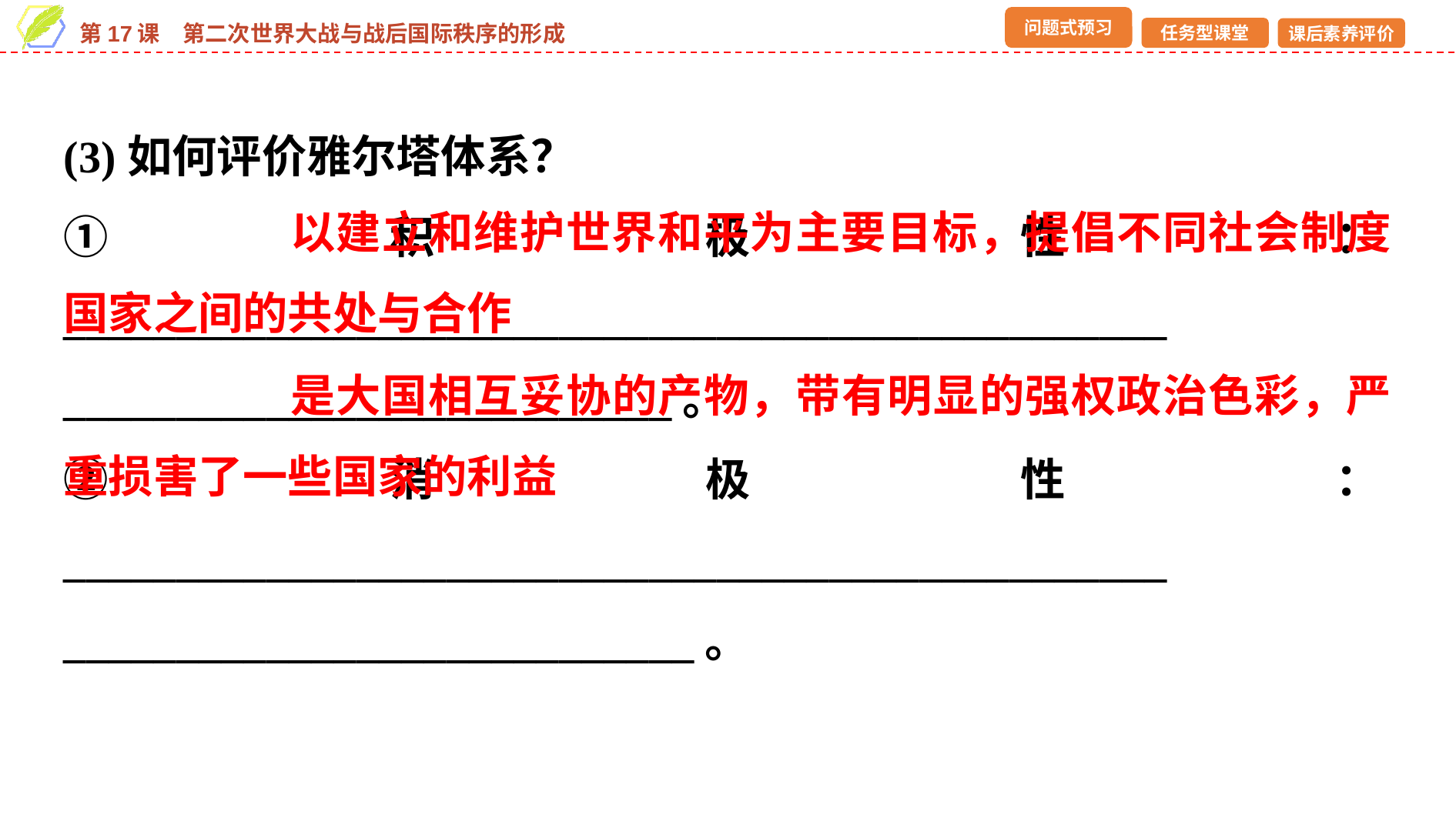

(3)如何评价雅尔塔体系？
①积极性：_________________________________________________
___________________________。
②消极性：_________________________________________________
____________________________。
以建立和维护世界和平为主要目标，提倡不同社会制度国家之间的共处与合作
是大国相互妥协的产物，带有明显的强权政治色彩，严重损害了一些国家的利益